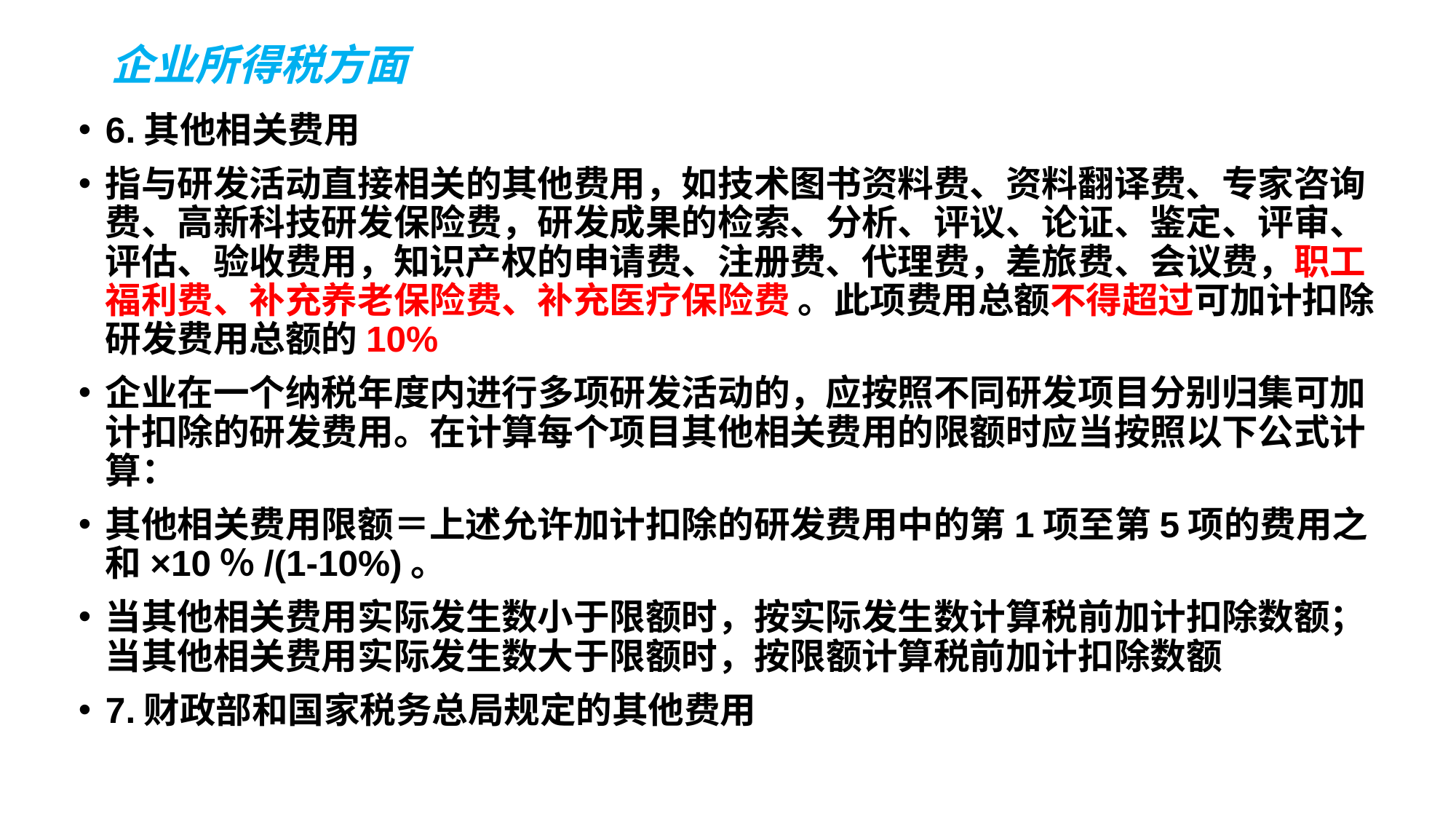

# 企业所得税方面
6.其他相关费用
指与研发活动直接相关的其他费用，如技术图书资料费、资料翻译费、专家咨询费、高新科技研发保险费，研发成果的检索、分析、评议、论证、鉴定、评审、评估、验收费用，知识产权的申请费、注册费、代理费，差旅费、会议费，职工福利费、补充养老保险费、补充医疗保险费 。此项费用总额不得超过可加计扣除研发费用总额的10%
企业在一个纳税年度内进行多项研发活动的，应按照不同研发项目分别归集可加计扣除的研发费用。在计算每个项目其他相关费用的限额时应当按照以下公式计算：
其他相关费用限额＝上述允许加计扣除的研发费用中的第1项至第5项的费用之和×10％/(1-10%)。
当其他相关费用实际发生数小于限额时，按实际发生数计算税前加计扣除数额；当其他相关费用实际发生数大于限额时，按限额计算税前加计扣除数额
7.财政部和国家税务总局规定的其他费用